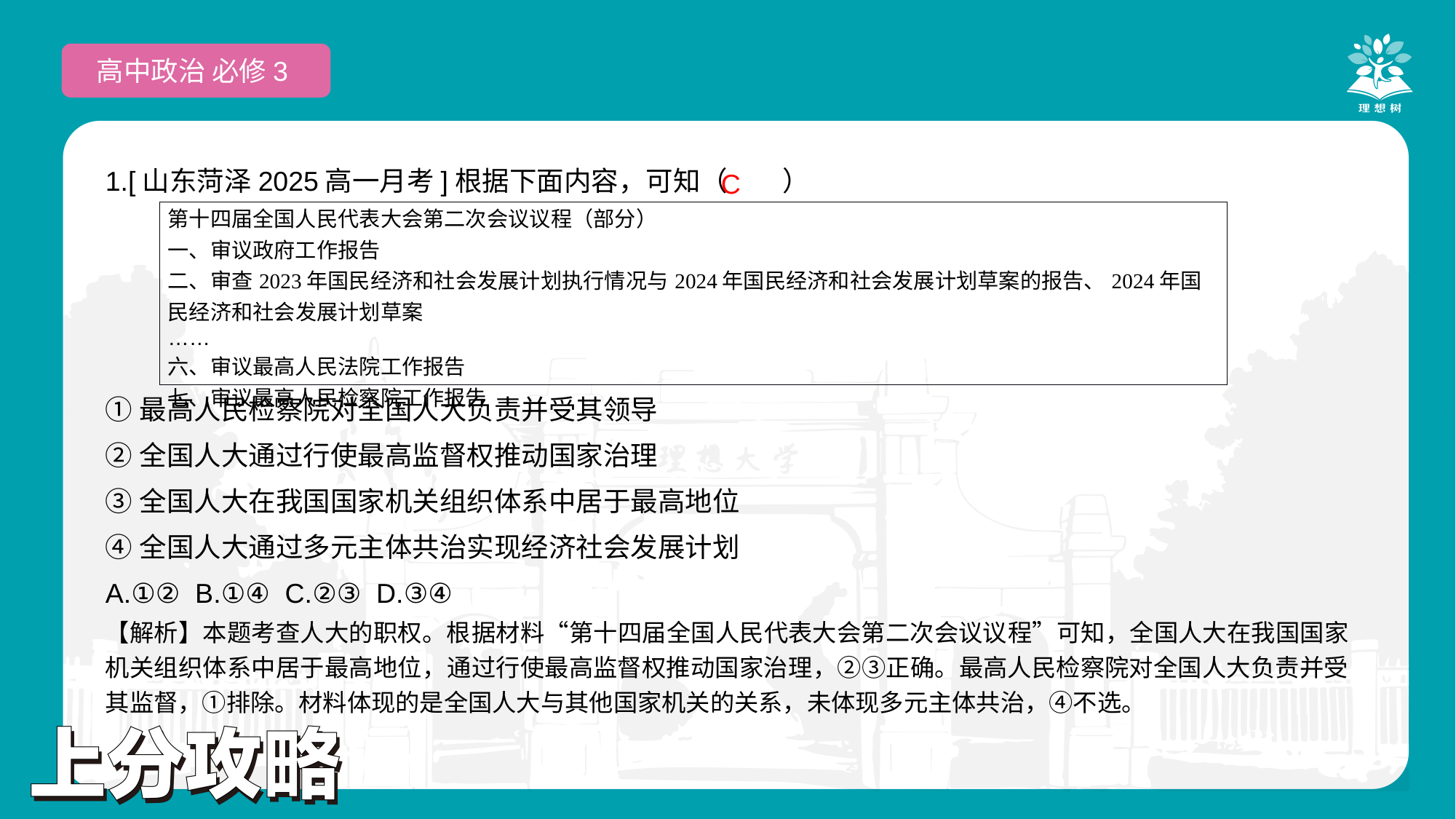

高中政治 必修3
1.[山东菏泽2025高一月考]根据下面内容，可知（　　）

①最高人民检察院对全国人大负责并受其领导
②全国人大通过行使最高监督权推动国家治理
③全国人大在我国国家机关组织体系中居于最高地位
④全国人大通过多元主体共治实现经济社会发展计划
A.①②  B.①④  C.②③  D.③④
 C
| 第十四届全国人民代表大会第二次会议议程（部分） 一、审议政府工作报告 二、审查2023年国民经济和社会发展计划执行情况与2024年国民经济和社会发展计划草案的报告、2024年国民经济和社会发展计划草案 …… 六、审议最高人民法院工作报告 七、审议最高人民检察院工作报告 |
| --- |
【解析】本题考查人大的职权。根据材料“第十四届全国人民代表大会第二次会议议程”可知，全国人大在我国国家机关组织体系中居于最高地位，通过行使最高监督权推动国家治理，②③正确。最高人民检察院对全国人大负责并受其监督，①排除。材料体现的是全国人大与其他国家机关的关系，未体现多元主体共治，④不选。